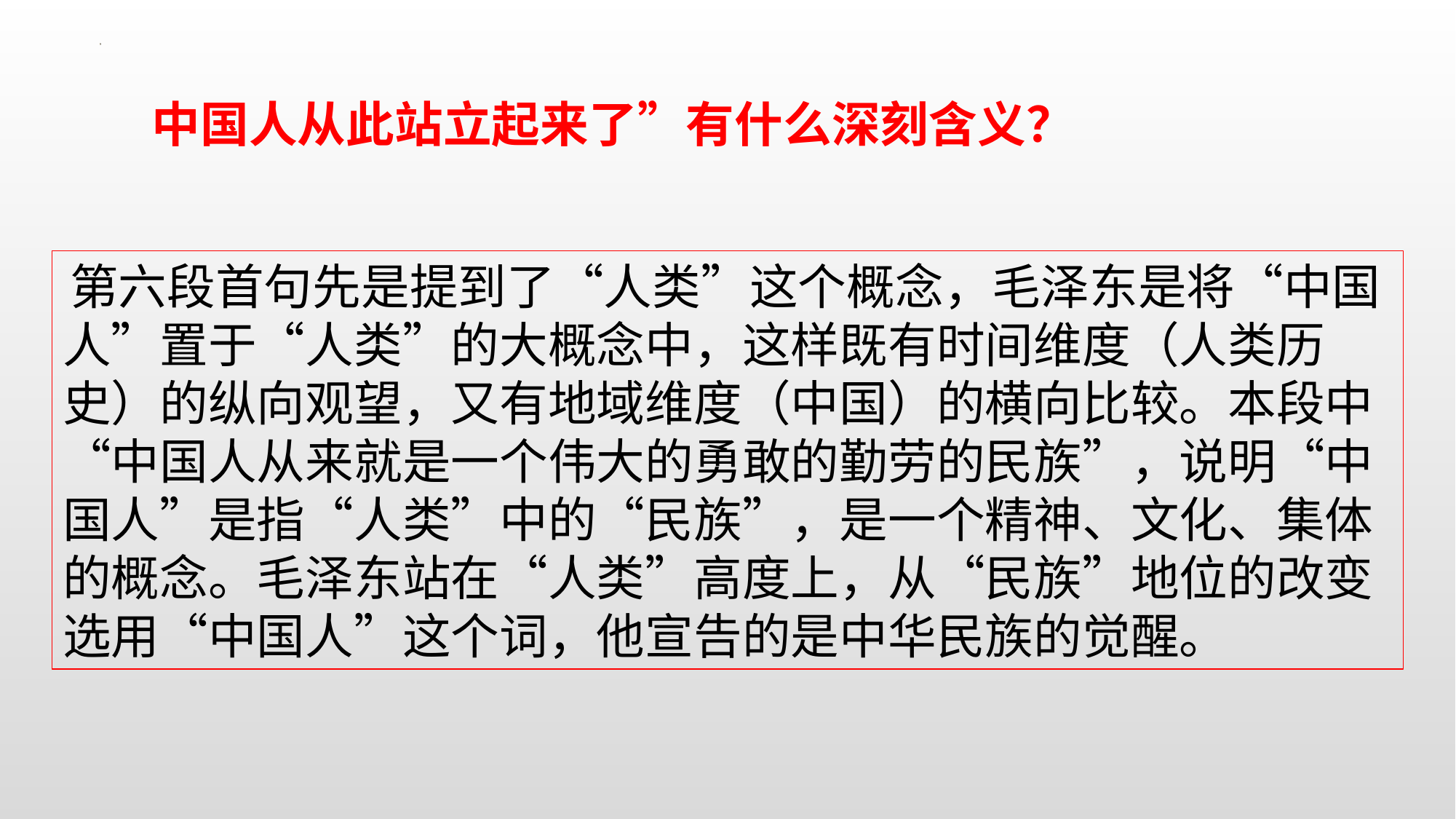

中国人从此站立起来了”有什么深刻含义？
 第六段首句先是提到了“人类”这个概念，毛泽东是将“中国人”置于“人类”的大概念中，这样既有时间维度（人类历史）的纵向观望，又有地域维度（中国）的横向比较。本段中“中国人从来就是一个伟大的勇敢的勤劳的民族”，说明“中国人”是指“人类”中的“民族”，是一个精神、文化、集体的概念。毛泽东站在“人类”高度上，从“民族”地位的改变选用“中国人”这个词，他宣告的是中华民族的觉醒。